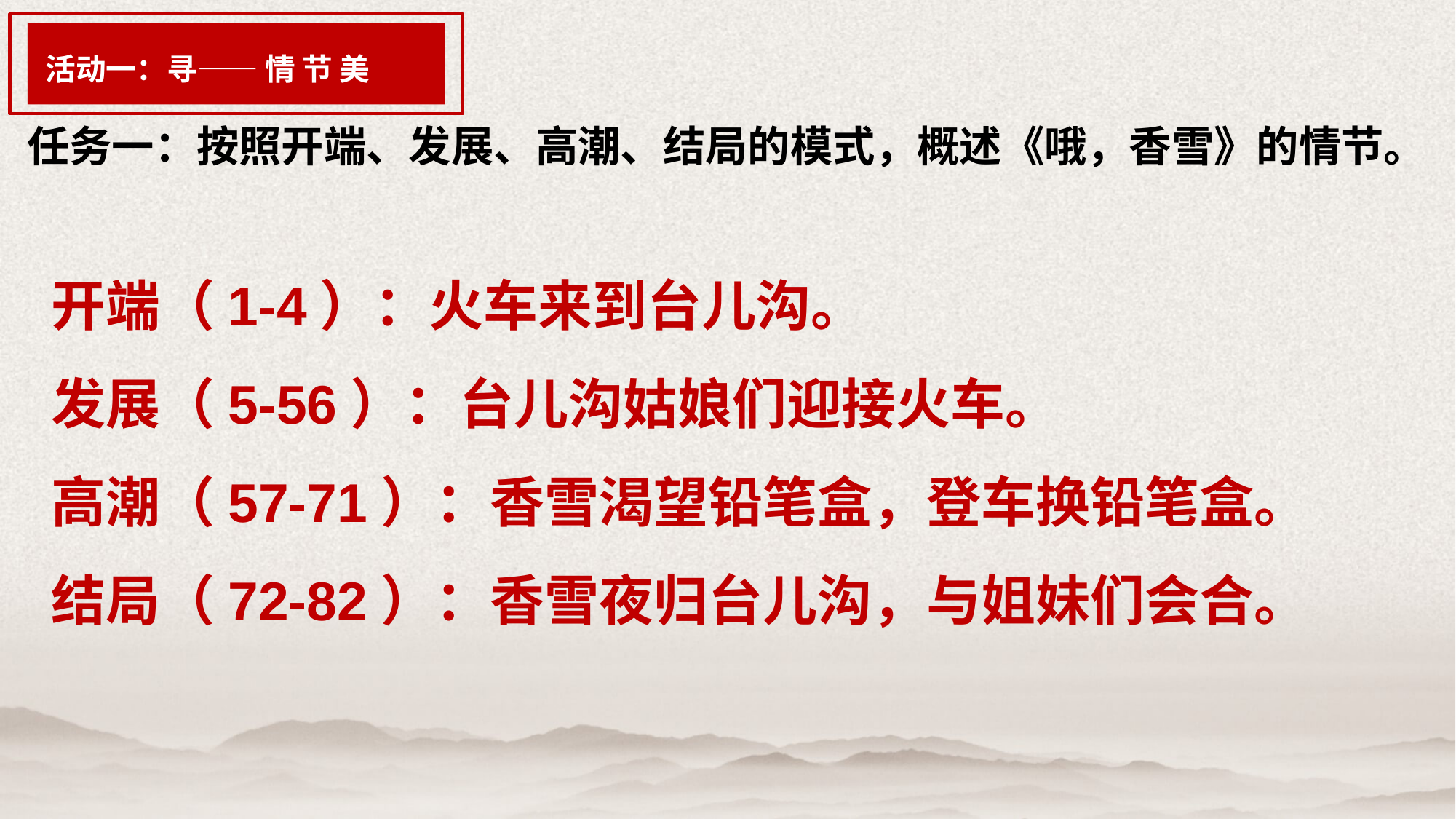

活动一：寻—— 情 节 美
任务一：按照开端、发展、高潮、结局的模式，概述《哦，香雪》的情节。
开端（1-4）：火车来到台儿沟。
发展（5-56）：台儿沟姑娘们迎接火车。
高潮（57-71）：香雪渴望铅笔盒，登车换铅笔盒。
结局（72-82）：香雪夜归台儿沟，与姐妹们会合。